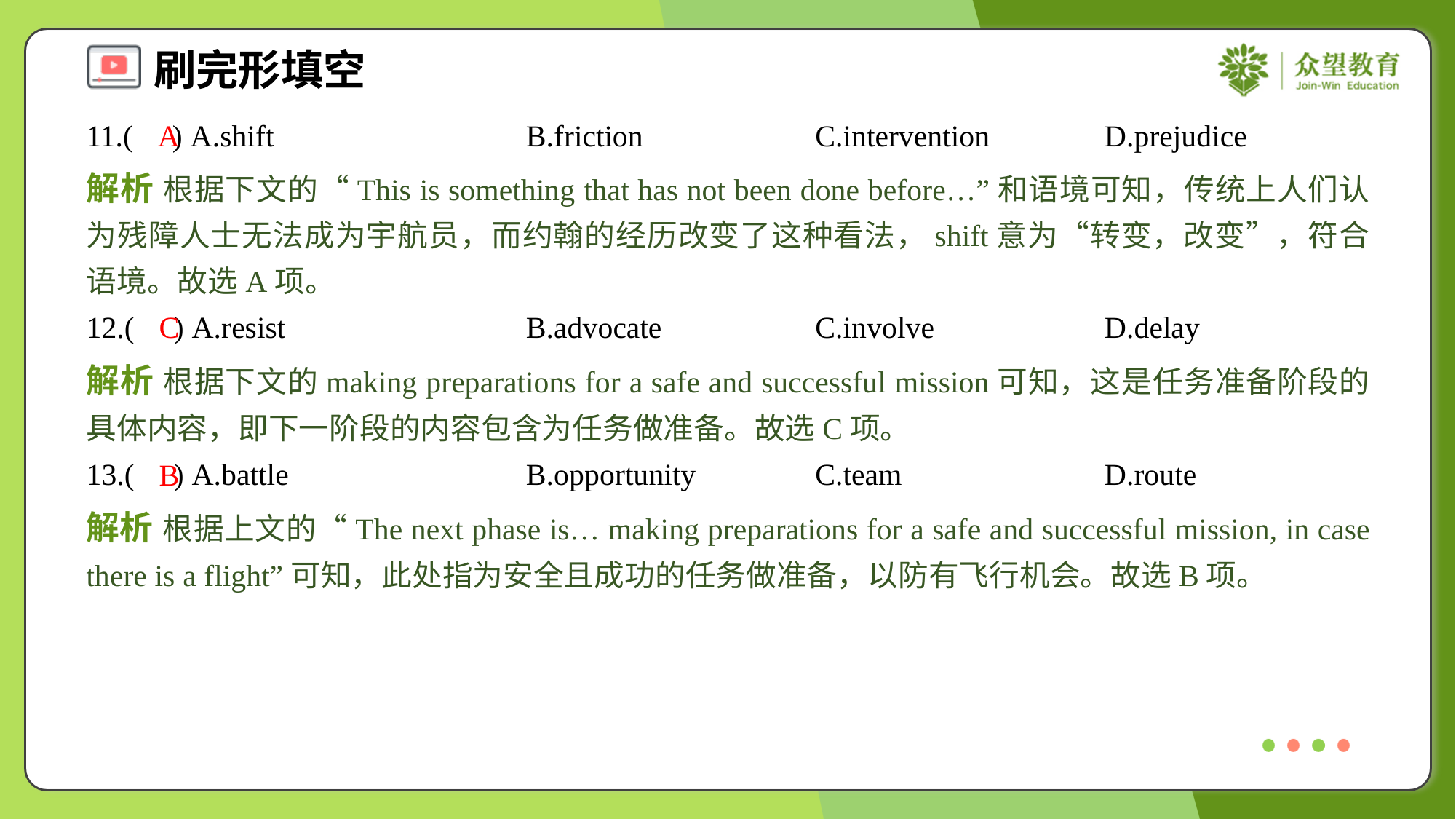

11.(     ) A.shift	B.friction	C.intervention	D.prejudice
A
解析 根据下文的“This is something that has not been done before…”和语境可知，传统上人们认为残障人士无法成为宇航员，而约翰的经历改变了这种看法，shift意为“转变，改变”，符合语境。故选A项。
12.(     ) A.resist	B.advocate	C.involve	D.delay
C
解析 根据下文的making preparations for a safe and successful mission可知，这是任务准备阶段的具体内容，即下一阶段的内容包含为任务做准备。故选C项。
13.(     ) A.battle	B.opportunity	C.team	D.route
B
解析 根据上文的“The next phase is… making preparations for a safe and successful mission, in case there is a flight”可知，此处指为安全且成功的任务做准备，以防有飞行机会。故选B项。